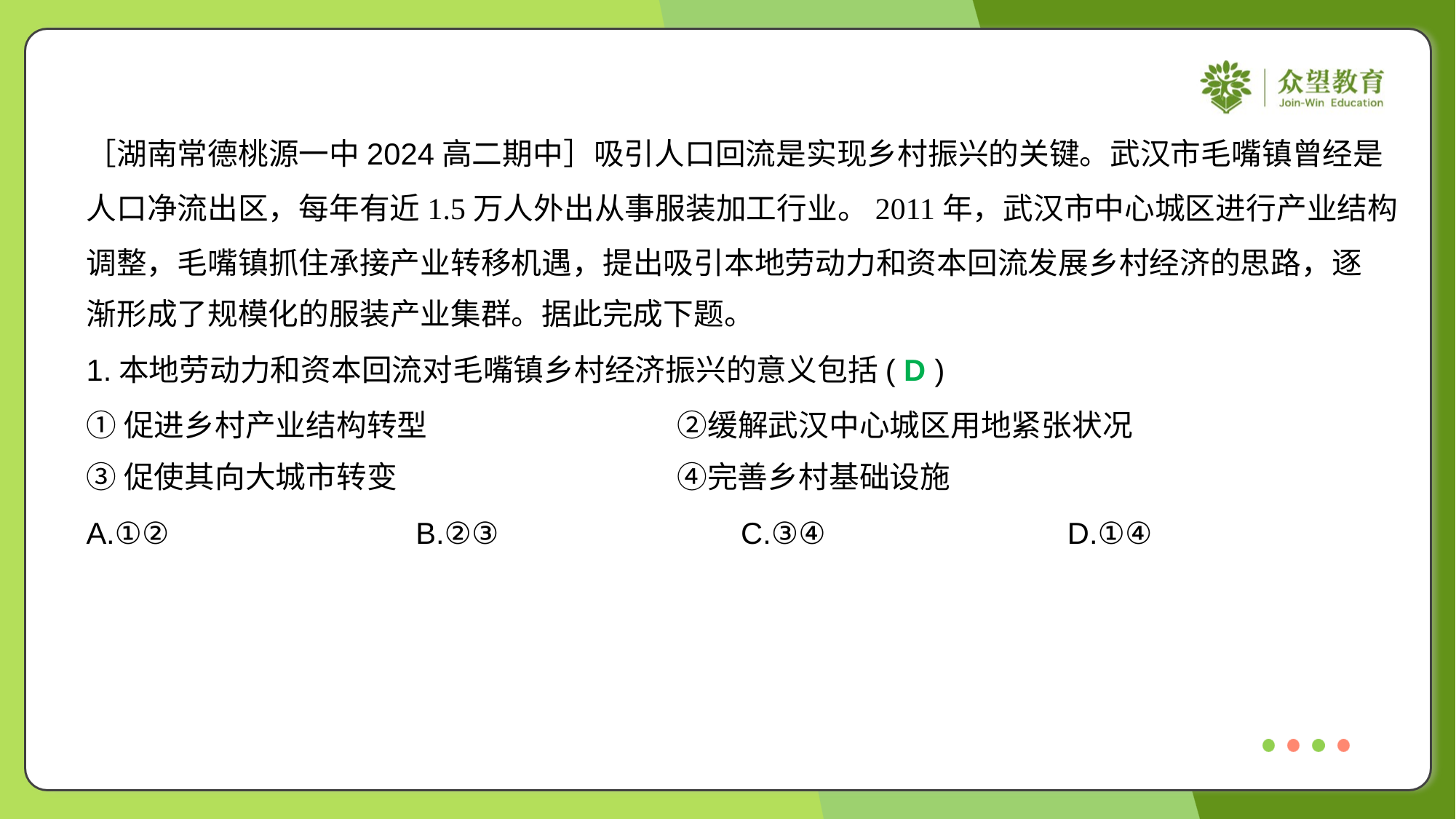

［湖南常德桃源一中2024高二期中］吸引人口回流是实现乡村振兴的关键。武汉市毛嘴镇曾经是
人口净流出区，每年有近1.5万人外出从事服装加工行业。2011年，武汉市中心城区进行产业结构
调整，毛嘴镇抓住承接产业转移机遇，提出吸引本地劳动力和资本回流发展乡村经济的思路，逐
渐形成了规模化的服装产业集群。据此完成下题。
1.本地劳动力和资本回流对毛嘴镇乡村经济振兴的意义包括(     )
D
①促进乡村产业结构转型	②缓解武汉中心城区用地紧张状况
③促使其向大城市转变	④完善乡村基础设施
A.①②	B.②③	C.③④	D.①④